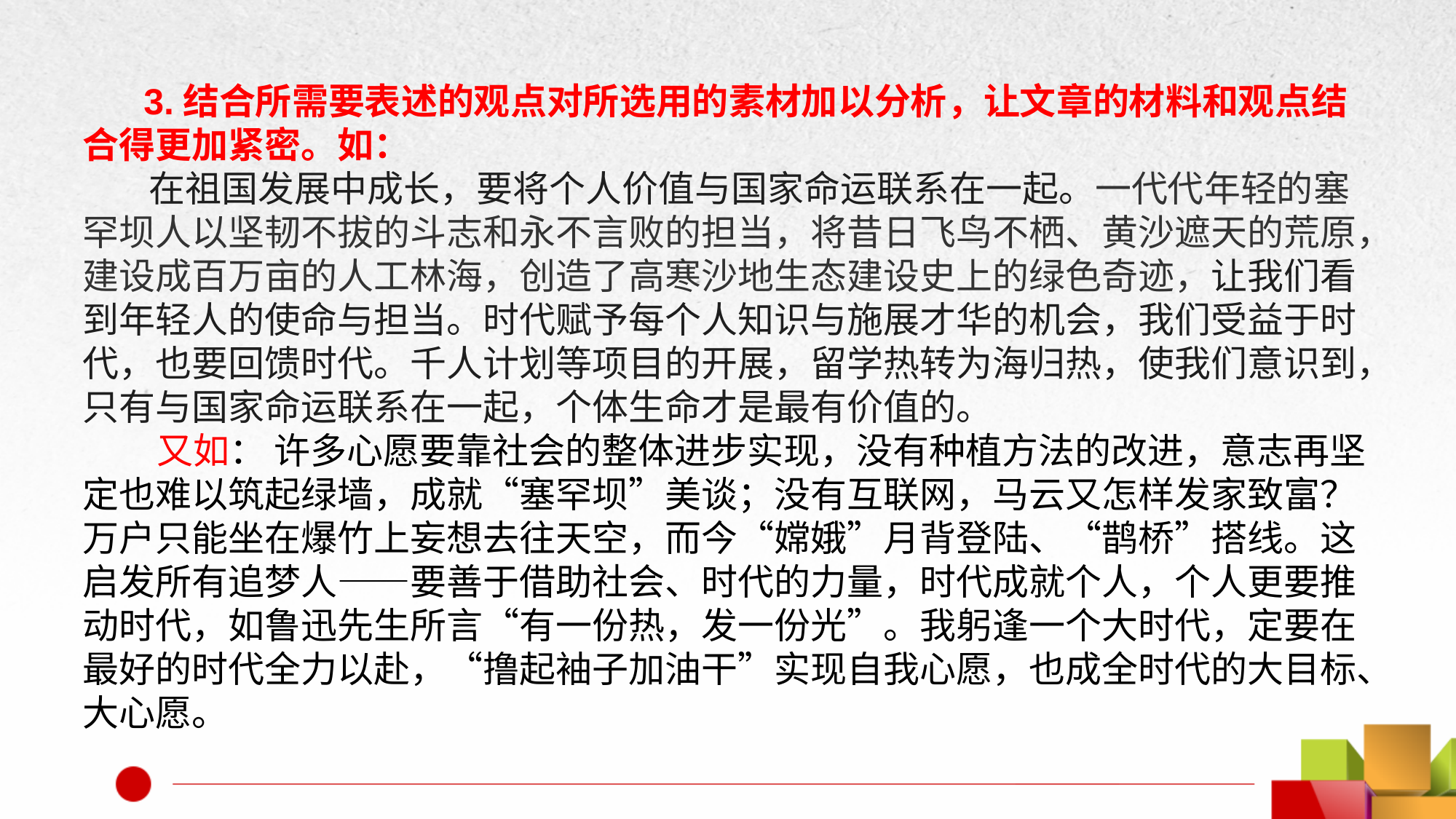

3.结合所需要表述的观点对所选用的素材加以分析，让文章的材料和观点结合得更加紧密。如：
       在祖国发展中成长，要将个人价值与国家命运联系在一起。一代代年轻的塞罕坝人以坚韧不拔的斗志和永不言败的担当，将昔日飞鸟不栖、黄沙遮天的荒原，建设成百万亩的人工林海，创造了高寒沙地生态建设史上的绿色奇迹，让我们看到年轻人的使命与担当。时代赋予每个人知识与施展才华的机会，我们受益于时代，也要回馈时代。千人计划等项目的开展，留学热转为海归热，使我们意识到，只有与国家命运联系在一起，个体生命才是最有价值的。
        又如： 许多心愿要靠社会的整体进步实现，没有种植方法的改进，意志再坚定也难以筑起绿墙，成就“塞罕坝”美谈；没有互联网，马云又怎样发家致富？万户只能坐在爆竹上妄想去往天空，而今“嫦娥”月背登陆、“鹊桥”搭线。这启发所有追梦人——要善于借助社会、时代的力量，时代成就个人，个人更要推动时代，如鲁迅先生所言“有一份热，发一份光”。我躬逢一个大时代，定要在最好的时代全力以赴，“撸起袖子加油干”实现自我心愿，也成全时代的大目标、大心愿。